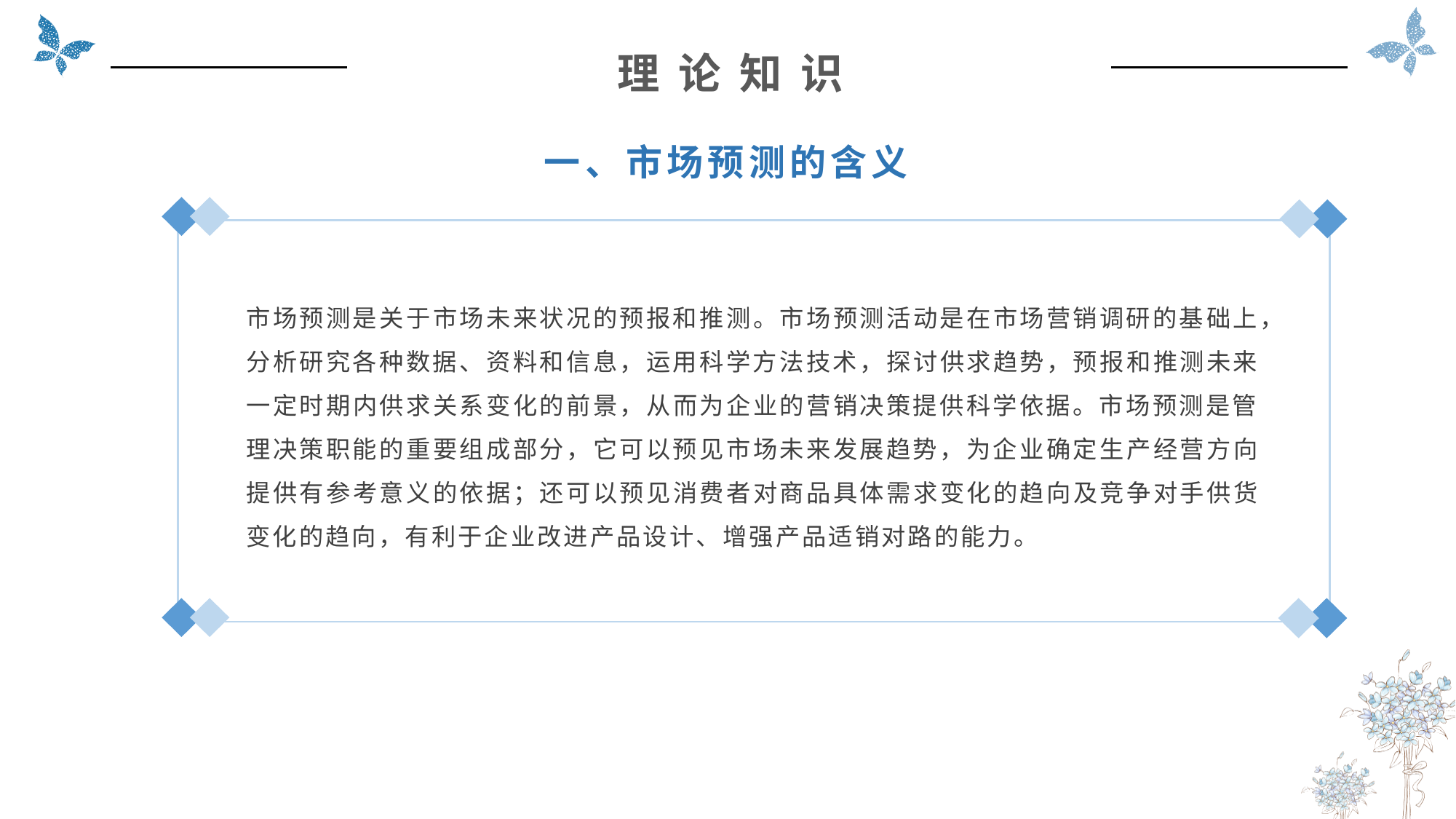

理 论 知 识
一、市场预测的含义

市场预测是关于市场未来状况的预报和推测。市场预测活动是在市场营销调研的基础上，分析研究各种数据、资料和信息，运用科学方法技术，探讨供求趋势，预报和推测未来一定时期内供求关系变化的前景，从而为企业的营销决策提供科学依据。市场预测是管理决策职能的重要组成部分，它可以预见市场未来发展趋势，为企业确定生产经营方向提供有参考意义的依据；还可以预见消费者对商品具体需求变化的趋向及竞争对手供货变化的趋向，有利于企业改进产品设计、增强产品适销对路的能力。